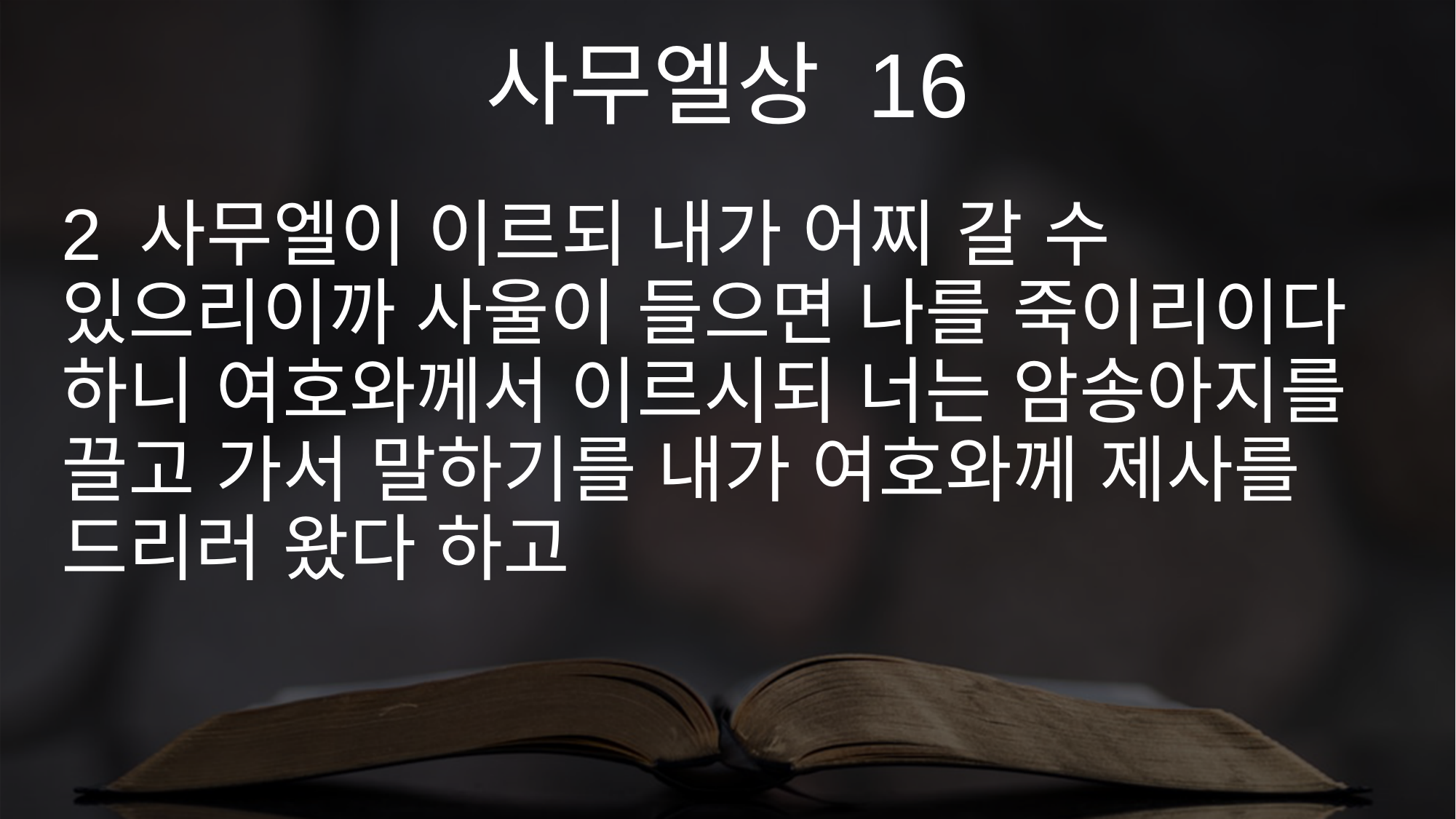

사무엘상 16
2 사무엘이 이르되 내가 어찌 갈 수 있으리이까 사울이 들으면 나를 죽이리이다 하니 여호와께서 이르시되 너는 암송아지를 끌고 가서 말하기를 내가 여호와께 제사를 드리러 왔다 하고